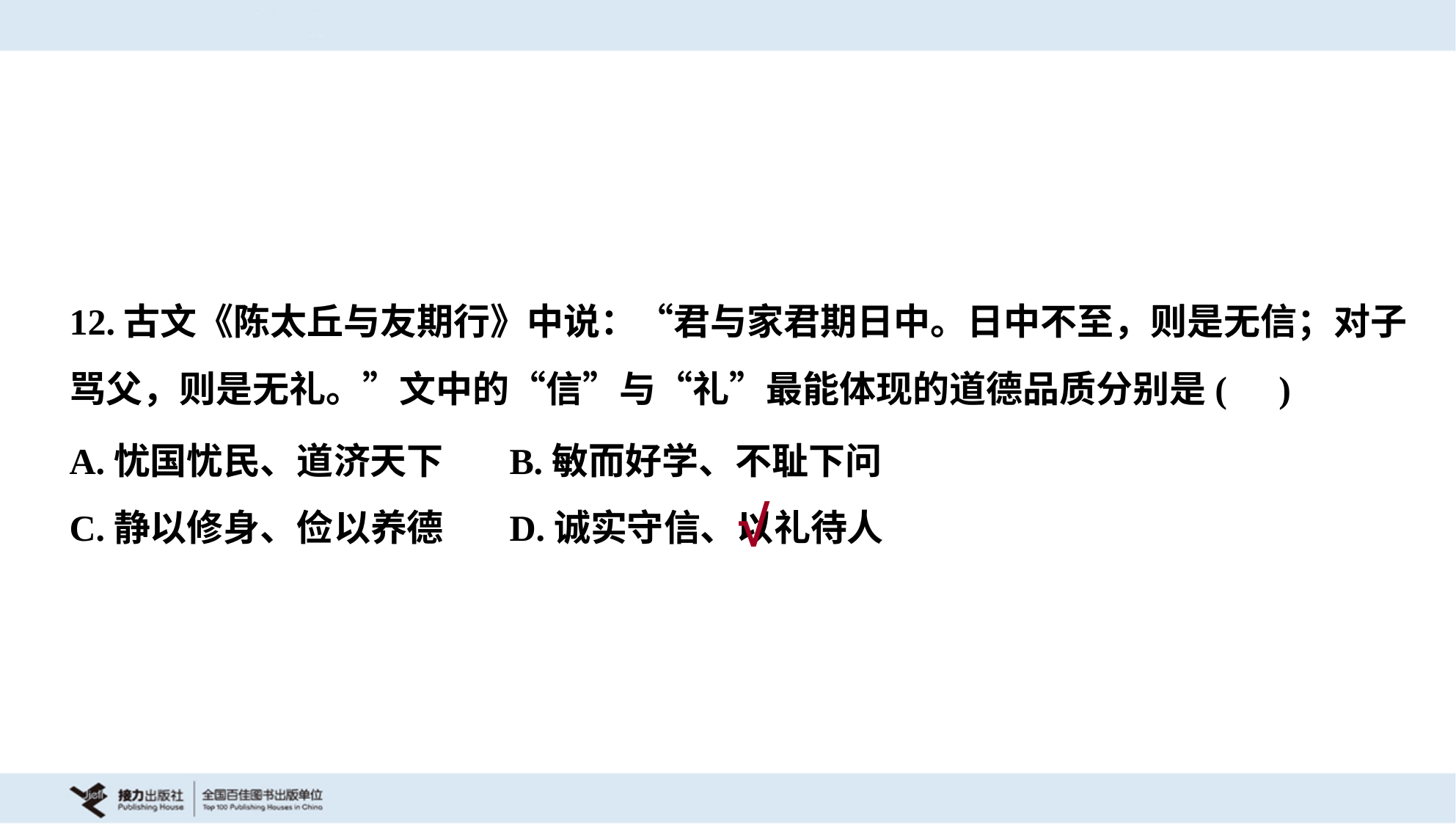

12.古文《陈太丘与友期行》中说：“君与家君期日中。日中不至，则是无信；对子
骂父，则是无礼。”文中的“信”与“礼”最能体现的道德品质分别是(     )
A.忧国忧民、道济天下	B.敏而好学、不耻下问
C.静以修身、俭以养德	D.诚实守信、以礼待人
√